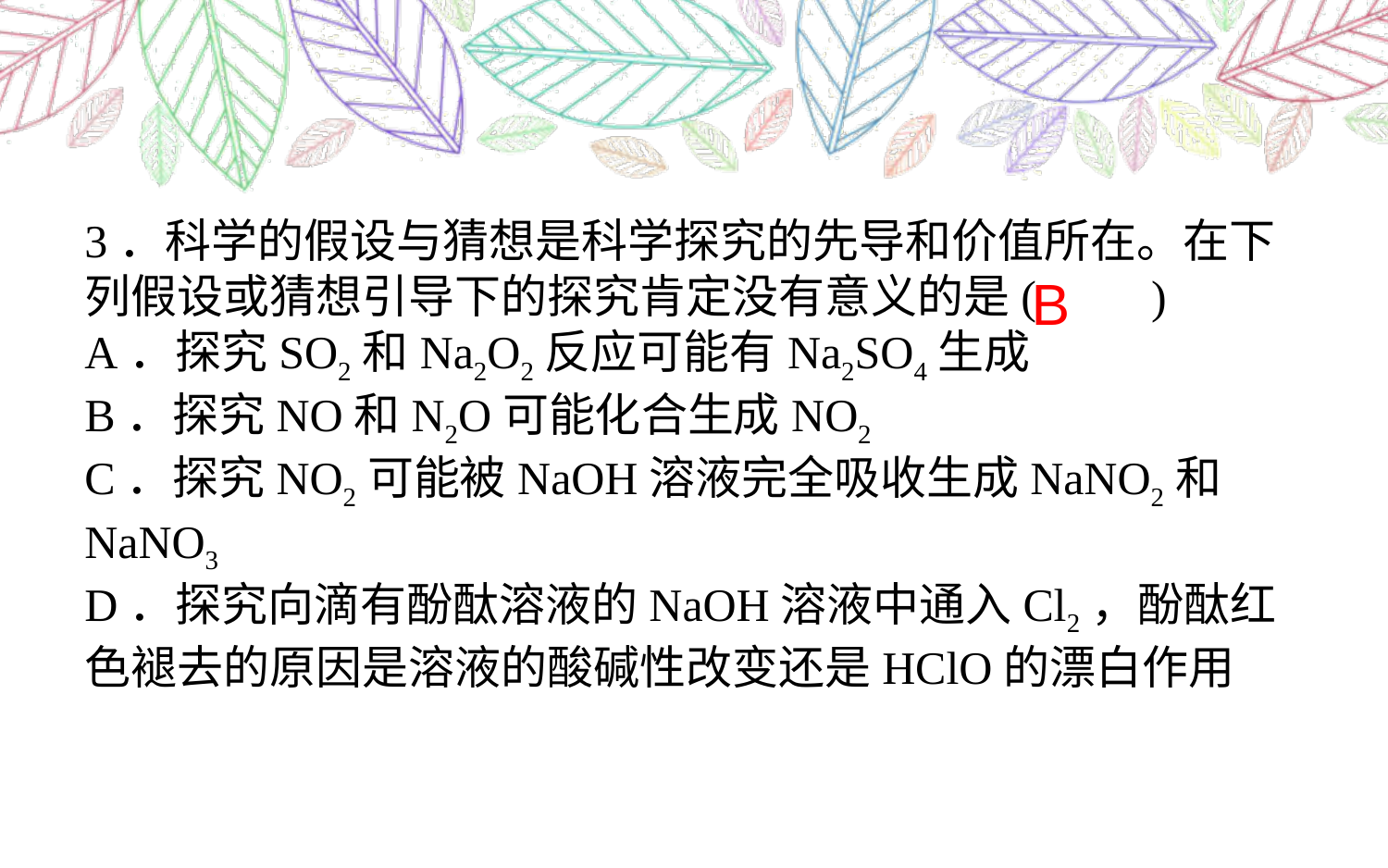

3．科学的假设与猜想是科学探究的先导和价值所在。在下列假设或猜想引导下的探究肯定没有意义的是(　　)
A．探究SO2和Na2O2反应可能有Na2SO4生成
B．探究NO和N2O可能化合生成NO2
C．探究NO2可能被NaOH溶液完全吸收生成NaNO2和NaNO3
D．探究向滴有酚酞溶液的NaOH溶液中通入Cl2，酚酞红色褪去的原因是溶液的酸碱性改变还是HClO的漂白作用
B